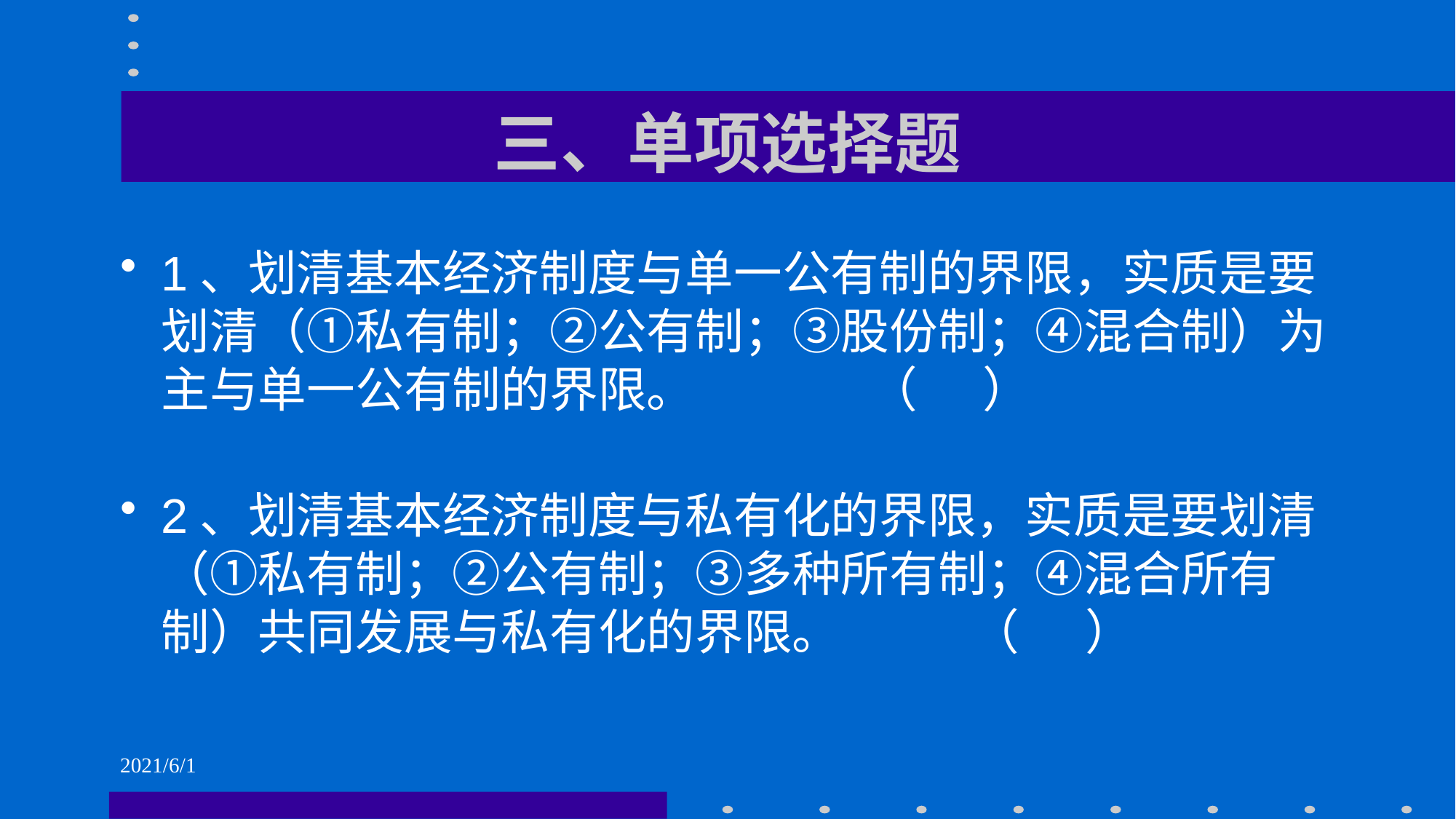

# 三、单项选择题
1、划清基本经济制度与单一公有制的界限，实质是要划清（①私有制；②公有制；③股份制；④混合制）为主与单一公有制的界限。                （      ）
2、划清基本经济制度与私有化的界限，实质是要划清（①私有制；②公有制；③多种所有制；④混合所有制）共同发展与私有化的界限。            （      ）

2021/6/1